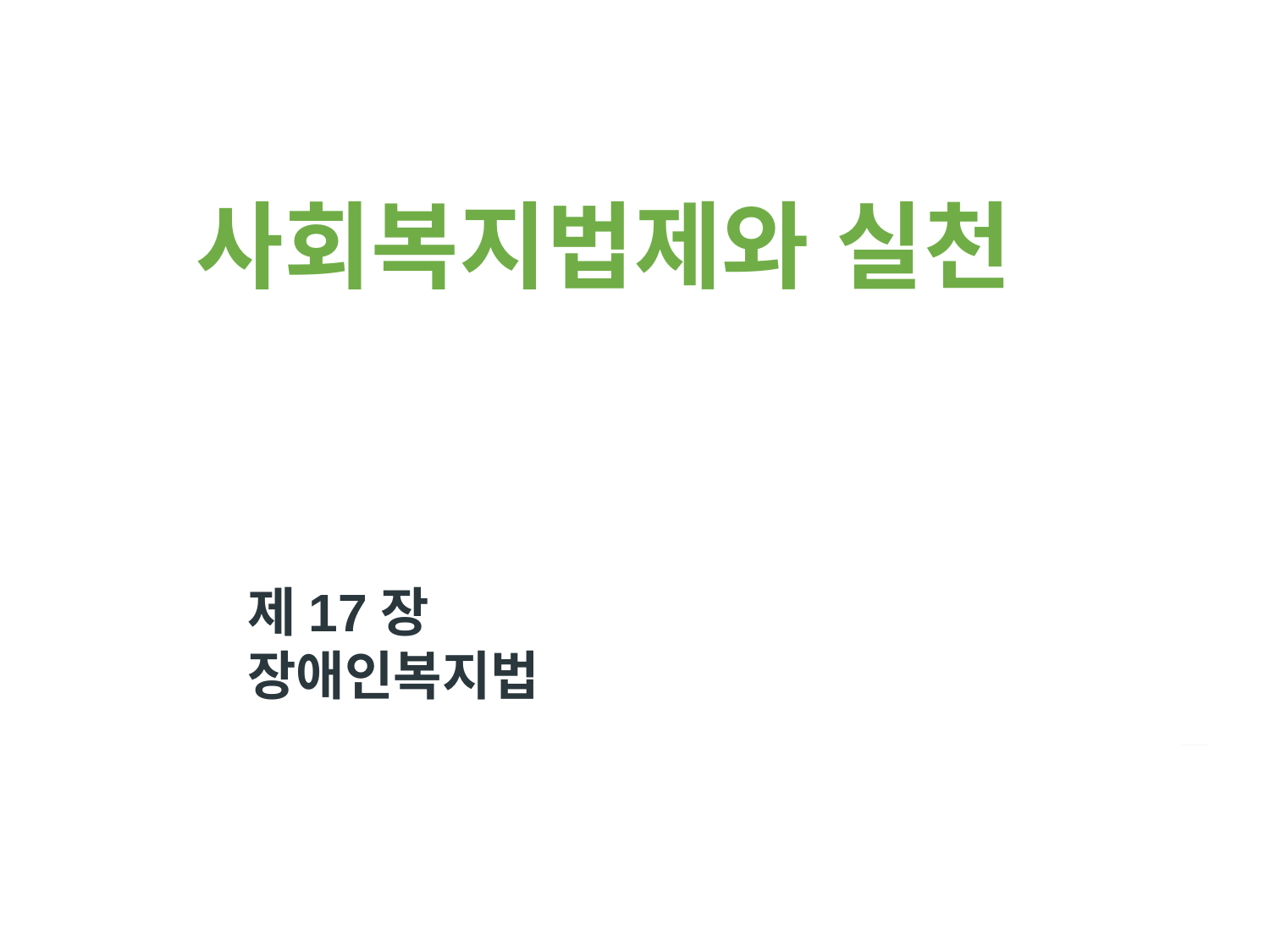

사회복지법제와 실천
제17장
장애인복지법
사회복지법제와 실천(사회복지법제론)